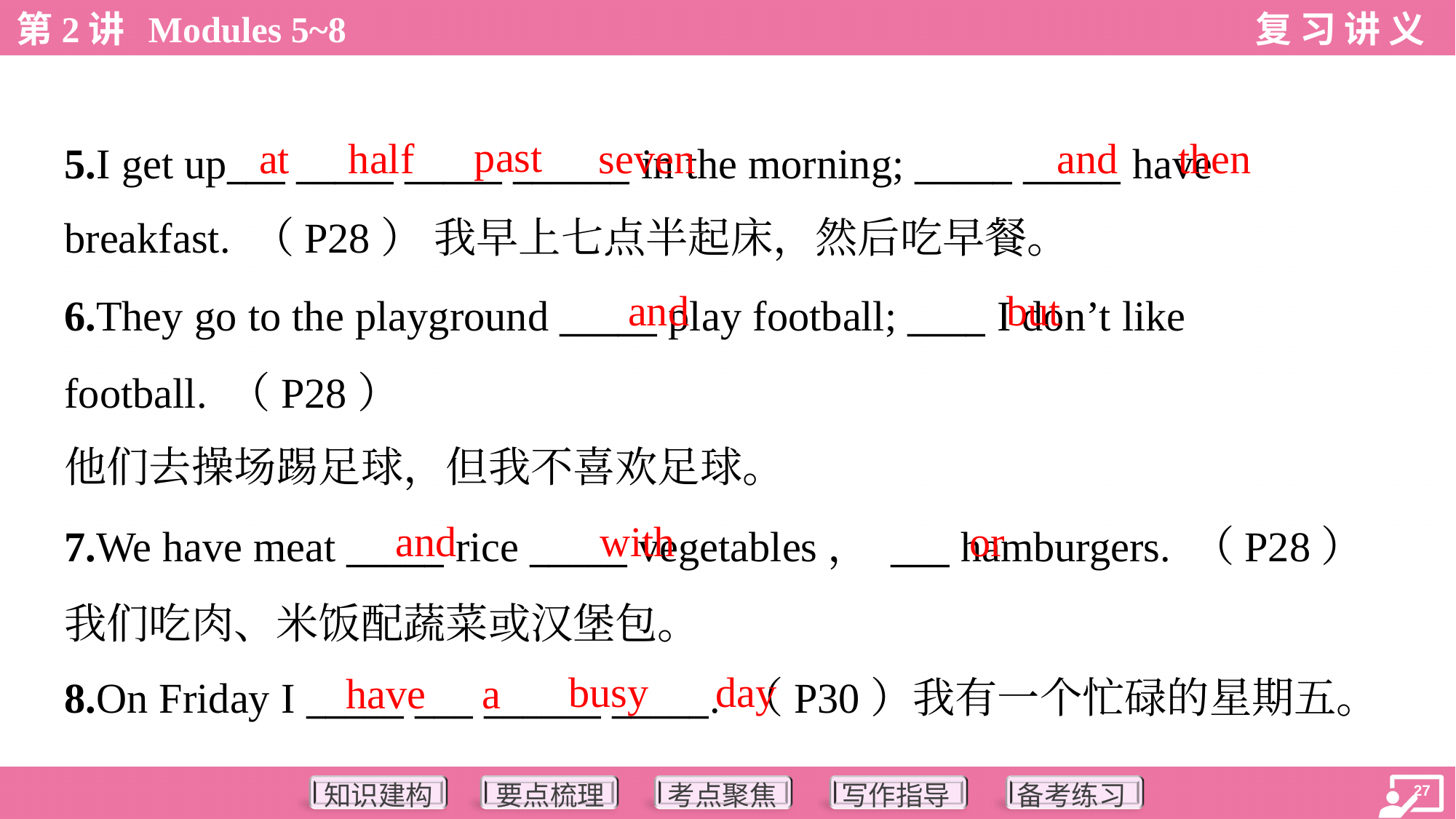

past
at
half
seven
and
then
5.I get up___ _____ _____ ______ in the morning; _____ _____ have
breakfast. （P28） 我早上七点半起床，然后吃早餐。
and
but
6.They go to the playground _____ play football; ____ I don’t like
football. （P28）
他们去操场踢足球，但我不喜欢足球。
and
with
or
7.We have meat _____ rice _____ vegetables， ___ hamburgers. （P28）
我们吃肉、米饭配蔬菜或汉堡包。
8.On Friday I _____ ___ ______ _____. （P30）我有一个忙碌的星期五。
busy
day
have
a